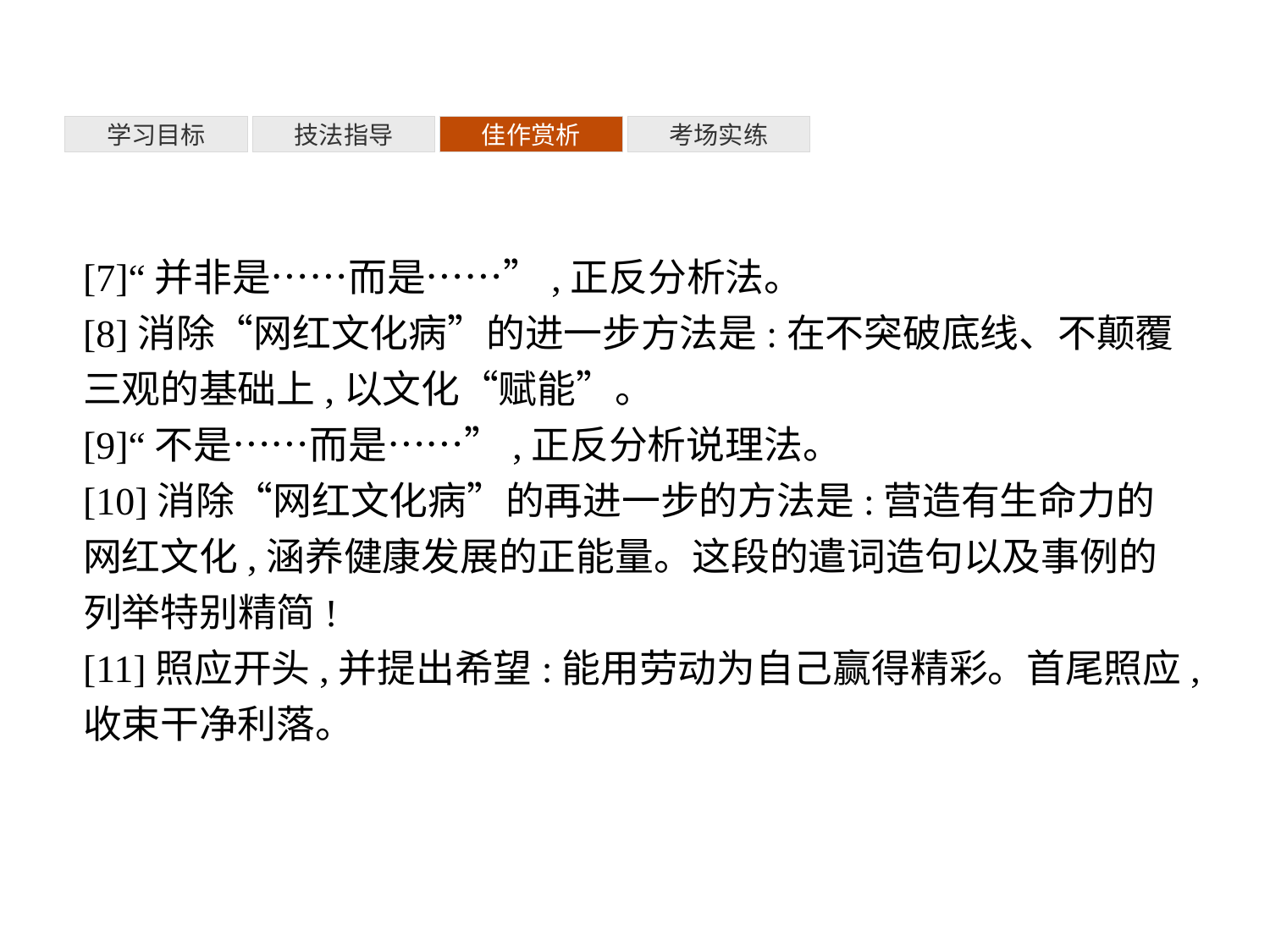

考场实练
学习目标
技法指导
佳作赏析
[7]“并非是……而是……”,正反分析法。
[8]消除“网红文化病”的进一步方法是:在不突破底线、不颠覆三观的基础上,以文化“赋能”。
[9]“不是……而是……”,正反分析说理法。
[10]消除“网红文化病”的再进一步的方法是:营造有生命力的网红文化,涵养健康发展的正能量。这段的遣词造句以及事例的列举特别精简!
[11]照应开头,并提出希望:能用劳动为自己赢得精彩。首尾照应,收束干净利落。